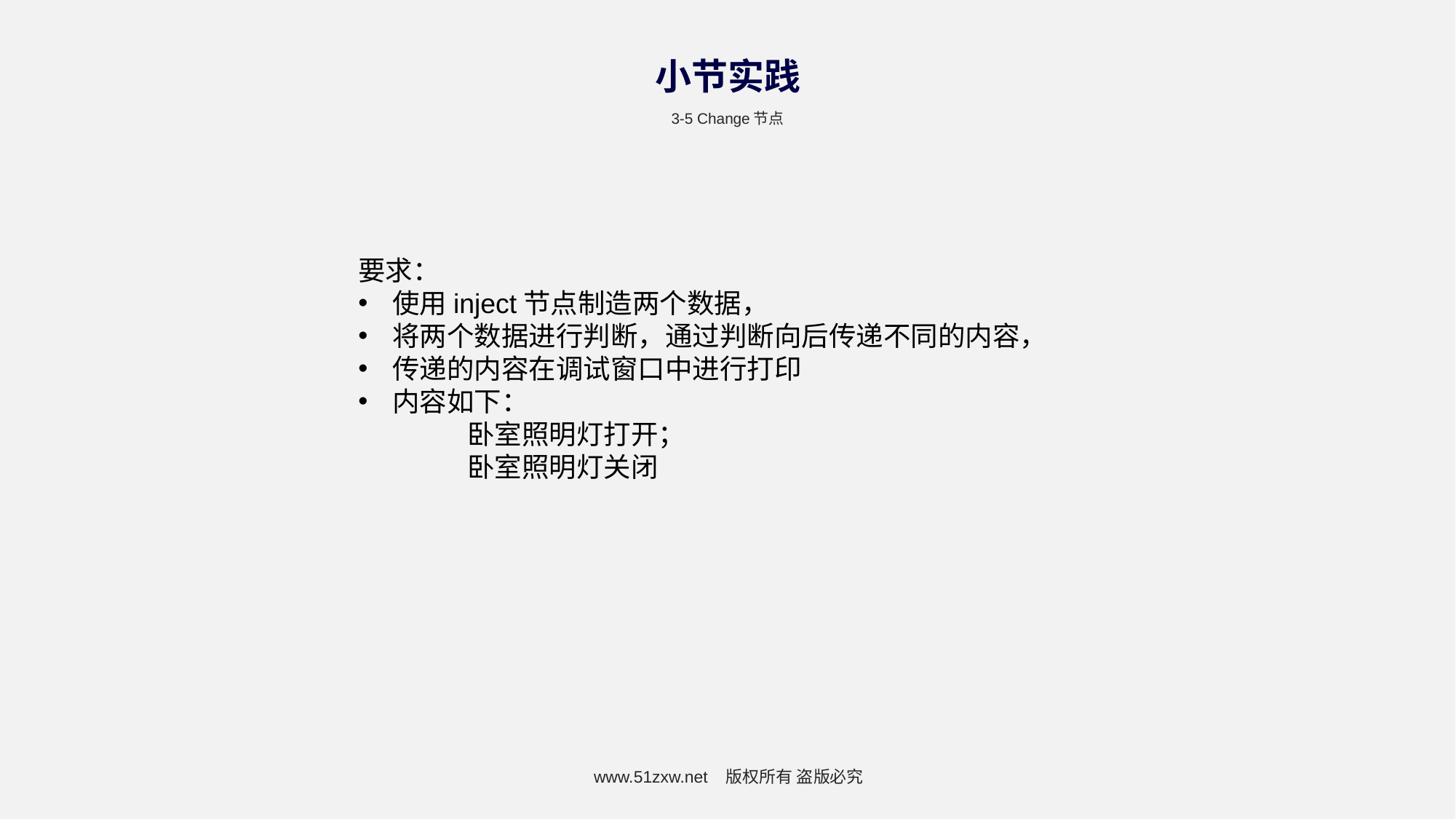

小节实践
3-5 Change节点
要求：
使用inject节点制造两个数据，
将两个数据进行判断，通过判断向后传递不同的内容，
传递的内容在调试窗口中进行打印
内容如下：
	卧室照明灯打开；
	卧室照明灯关闭
www.51zxw.net   版权所有 盗版必究